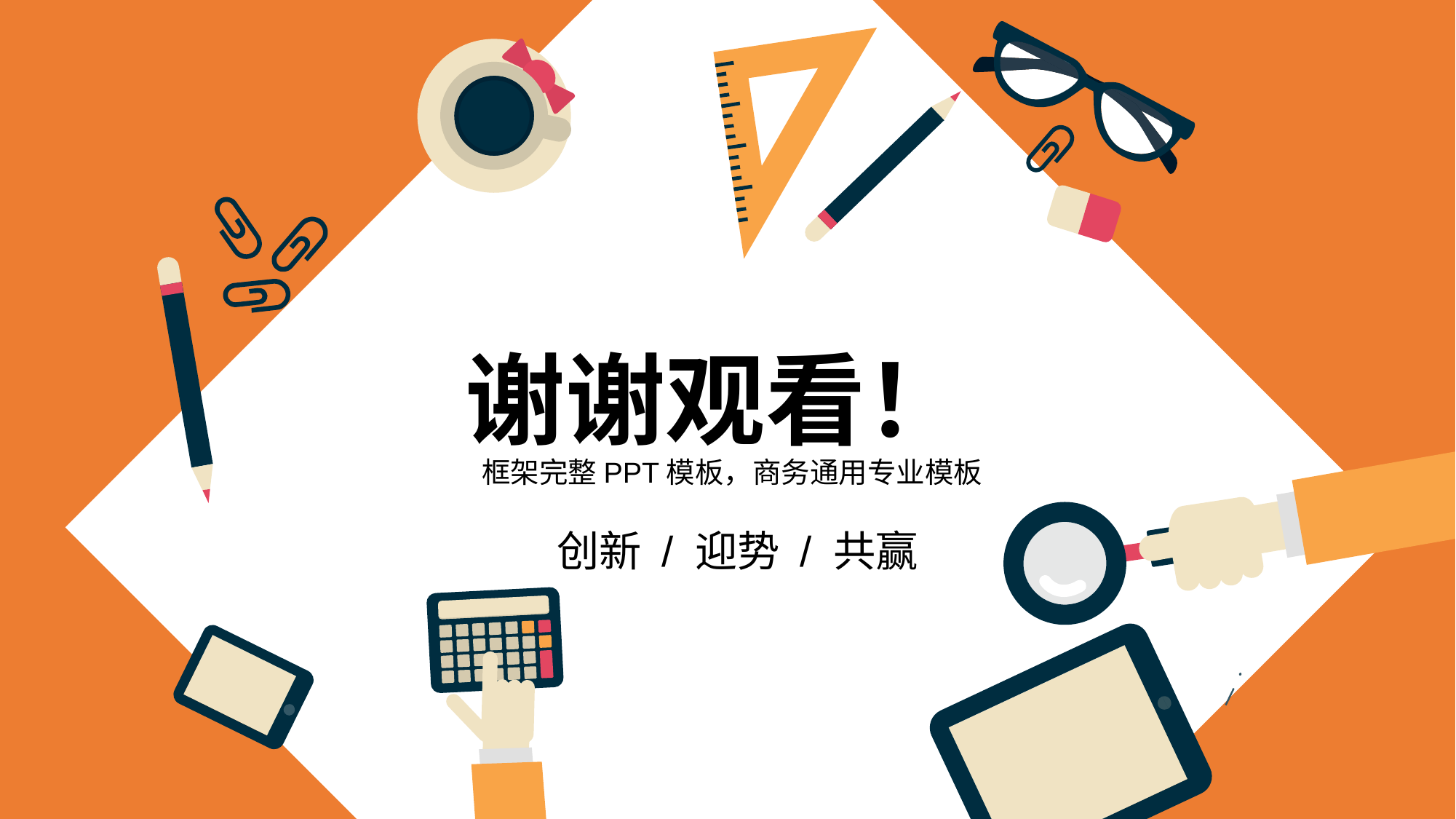

谢谢观看！

框架完整PPT模板，商务通用专业模板

创新 / 迎势 / 共赢